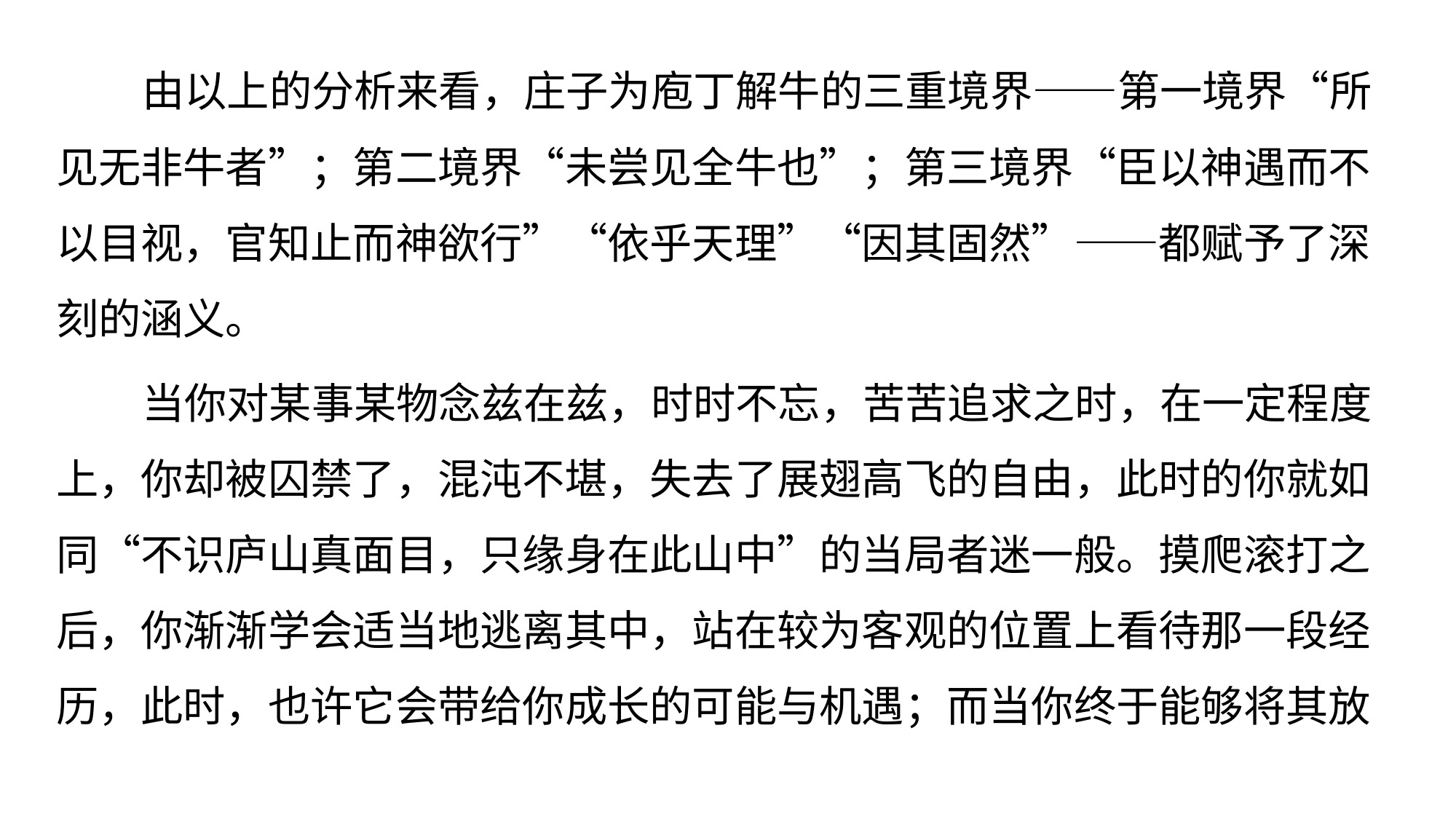

由以上的分析来看，庄子为庖丁解牛的三重境界——第一境界“所见无非牛者”；第二境界“未尝见全牛也”；第三境界“臣以神遇而不以目视，官知止而神欲行”“依乎天理”“因其固然”——都赋予了深刻的涵义。
当你对某事某物念兹在兹，时时不忘，苦苦追求之时，在一定程度上，你却被囚禁了，混沌不堪，失去了展翅高飞的自由，此时的你就如同“不识庐山真面目，只缘身在此山中”的当局者迷一般。摸爬滚打之后，你渐渐学会适当地逃离其中，站在较为客观的位置上看待那一段经历，此时，也许它会带给你成长的可能与机遇；而当你终于能够将其放